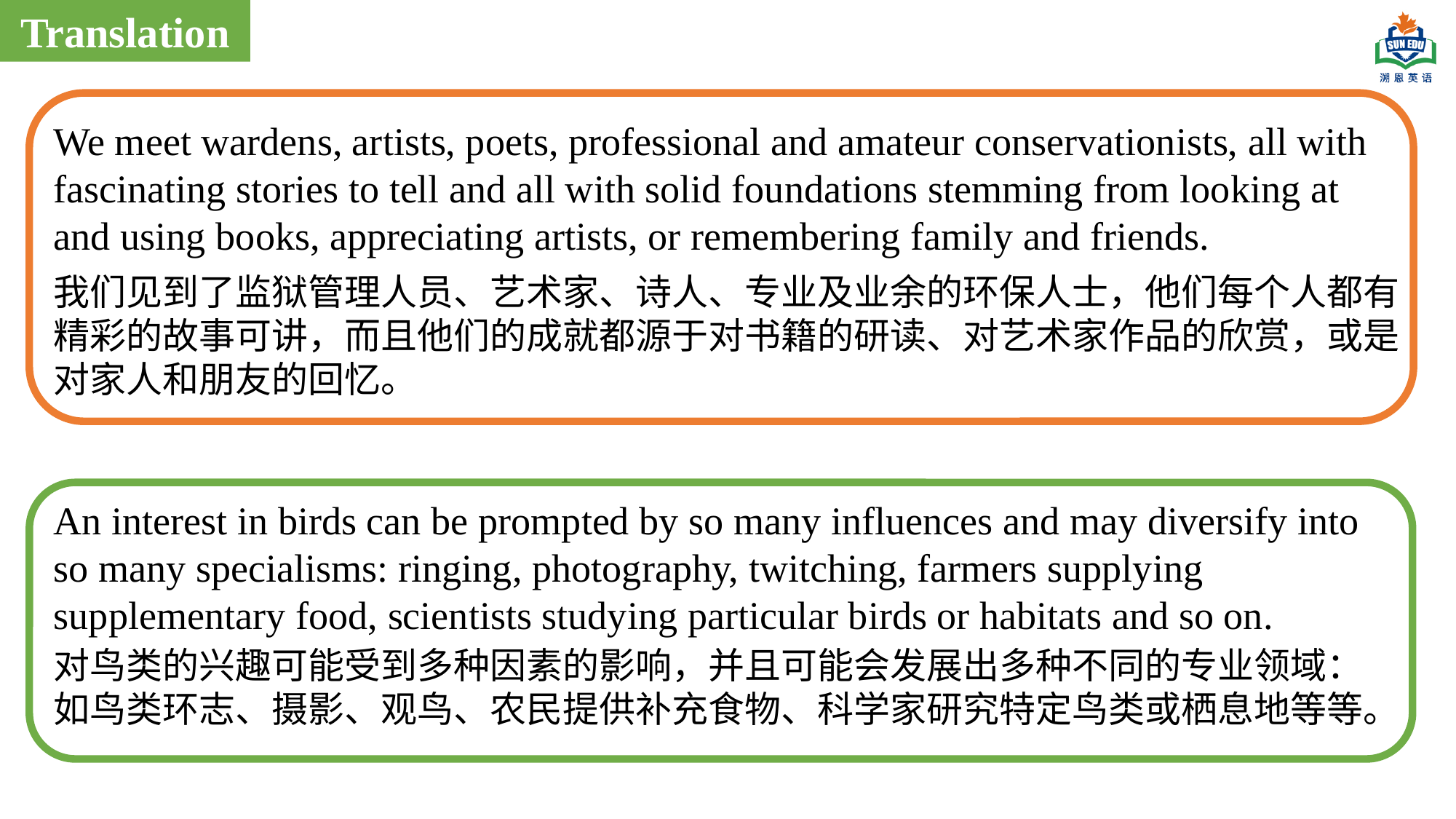

Translation

We meet wardens, artists, poets, professional and amateur conservationists, all with fascinating stories to tell and all with solid foundations stemming from looking at and using books, appreciating artists, or remembering family and friends.
我们见到了监狱管理人员、艺术家、诗人、专业及业余的环保人士，他们每个人都有精彩的故事可讲，而且他们的成就都源于对书籍的研读、对艺术家作品的欣赏，或是对家人和朋友的回忆。

An interest in birds can be prompted by so many influences and may diversify into so many specialisms: ringing, photography, twitching, farmers supplying supplementary food, scientists studying particular birds or habitats and so on.
对鸟类的兴趣可能受到多种因素的影响，并且可能会发展出多种不同的专业领域：如鸟类环志、摄影、观鸟、农民提供补充食物、科学家研究特定鸟类或栖息地等等。